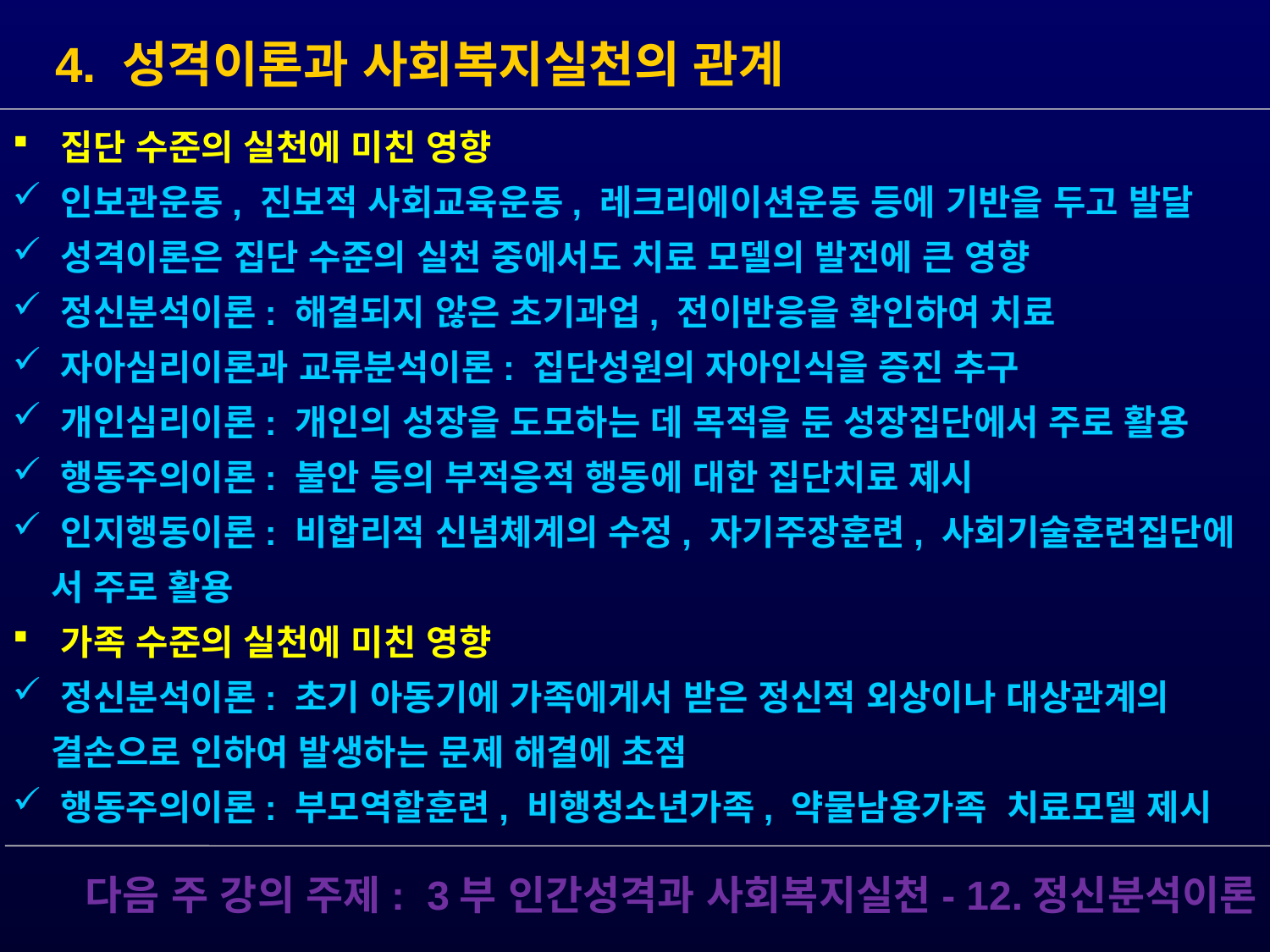

4. 성격이론과 사회복지실천의 관계
 집단 수준의 실천에 미친 영향
 인보관운동, 진보적 사회교육운동, 레크리에이션운동 등에 기반을 두고 발달
 성격이론은 집단 수준의 실천 중에서도 치료 모델의 발전에 큰 영향
 정신분석이론: 해결되지 않은 초기과업, 전이반응을 확인하여 치료
 자아심리이론과 교류분석이론: 집단성원의 자아인식을 증진 추구
 개인심리이론: 개인의 성장을 도모하는 데 목적을 둔 성장집단에서 주로 활용
 행동주의이론: 불안 등의 부적응적 행동에 대한 집단치료 제시
 인지행동이론: 비합리적 신념체계의 수정, 자기주장훈련, 사회기술훈련집단에
   서 주로 활용
 가족 수준의 실천에 미친 영향
 정신분석이론: 초기 아동기에 가족에게서 받은 정신적 외상이나 대상관계의
   결손으로 인하여 발생하는 문제 해결에 초점
 행동주의이론: 부모역할훈련, 비행청소년가족, 약물남용가족  치료모델 제시

다음 주 강의 주제:  3부 인간성격과 사회복지실천- 12.정신분석이론